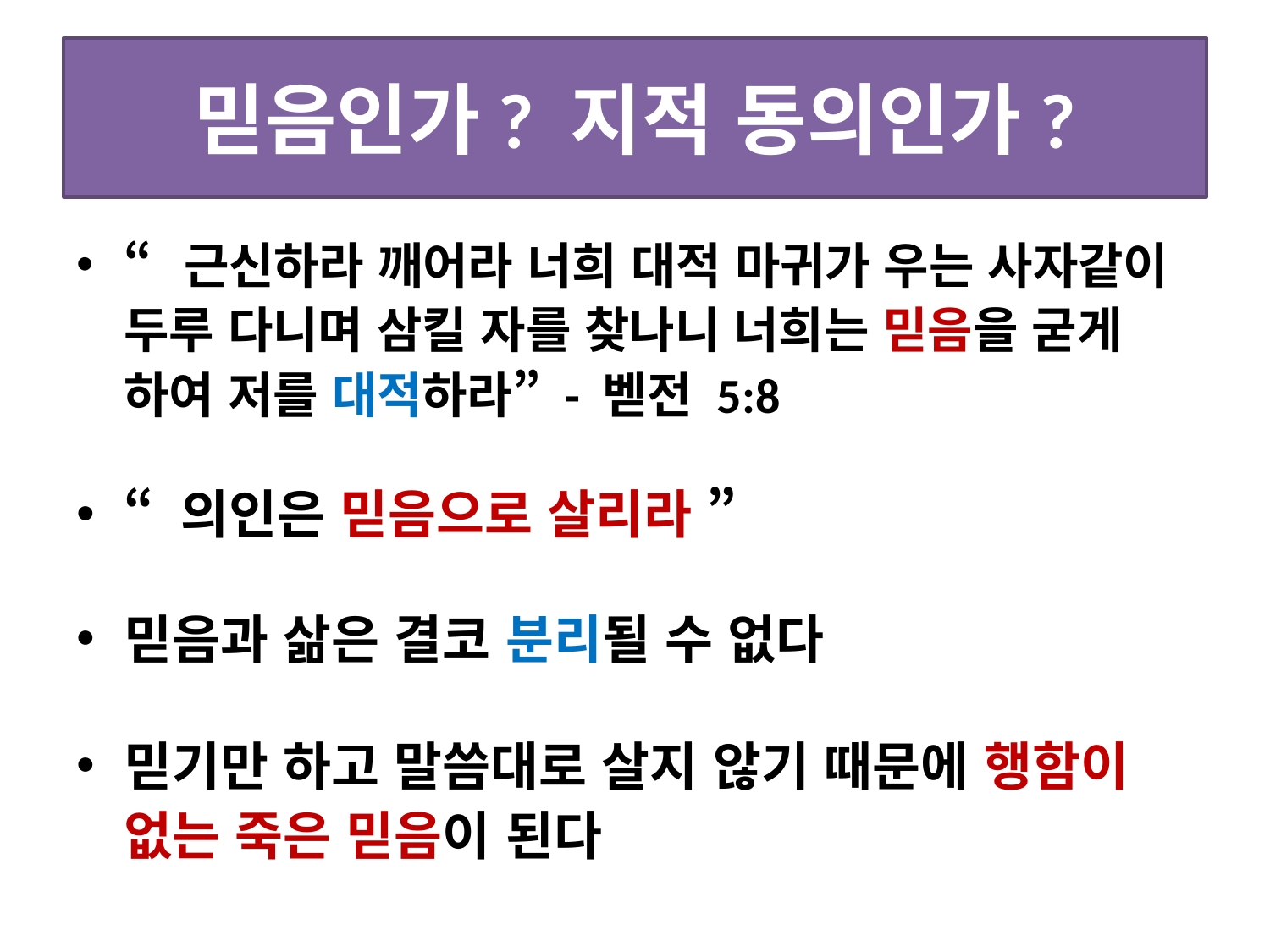

# 믿음인가? 지적 동의인가?
“근신하라 깨어라 너희 대적 마귀가 우는 사자같이 두루 다니며 삼킬 자를 찾나니 너희는 믿음을 굳게 하여 저를 대적하라” - 벧전 5:8
“ 의인은 믿음으로 살리라 ”
믿음과 삶은 결코 분리될 수 없다

믿기만 하고 말씀대로 살지 않기 때문에 행함이 없는 죽은 믿음이 된다